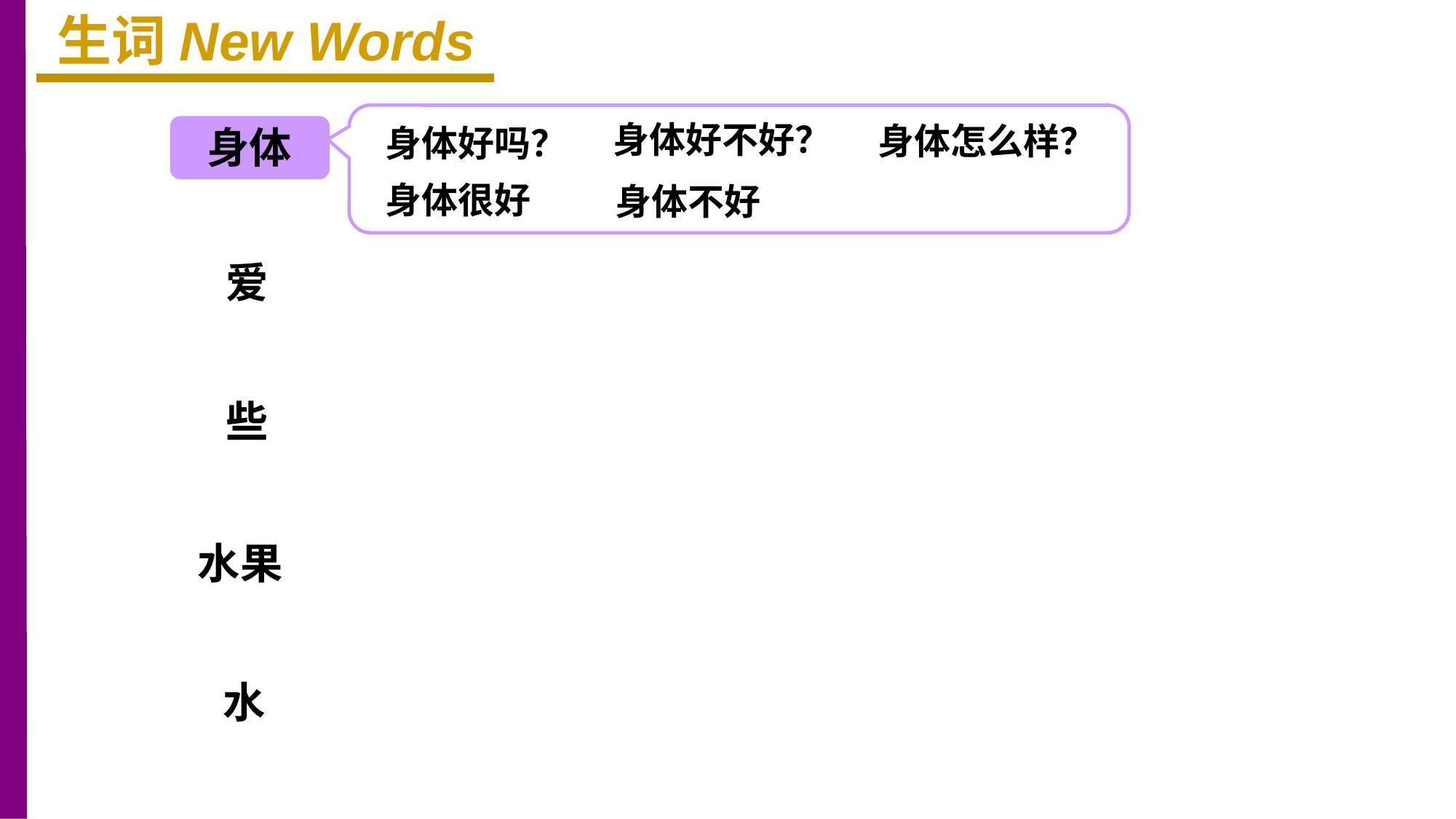

生词New Words

身体好不好？
身体怎么样？
身体
身体好吗？

身体很好
身体不好
爱
些
水果
水